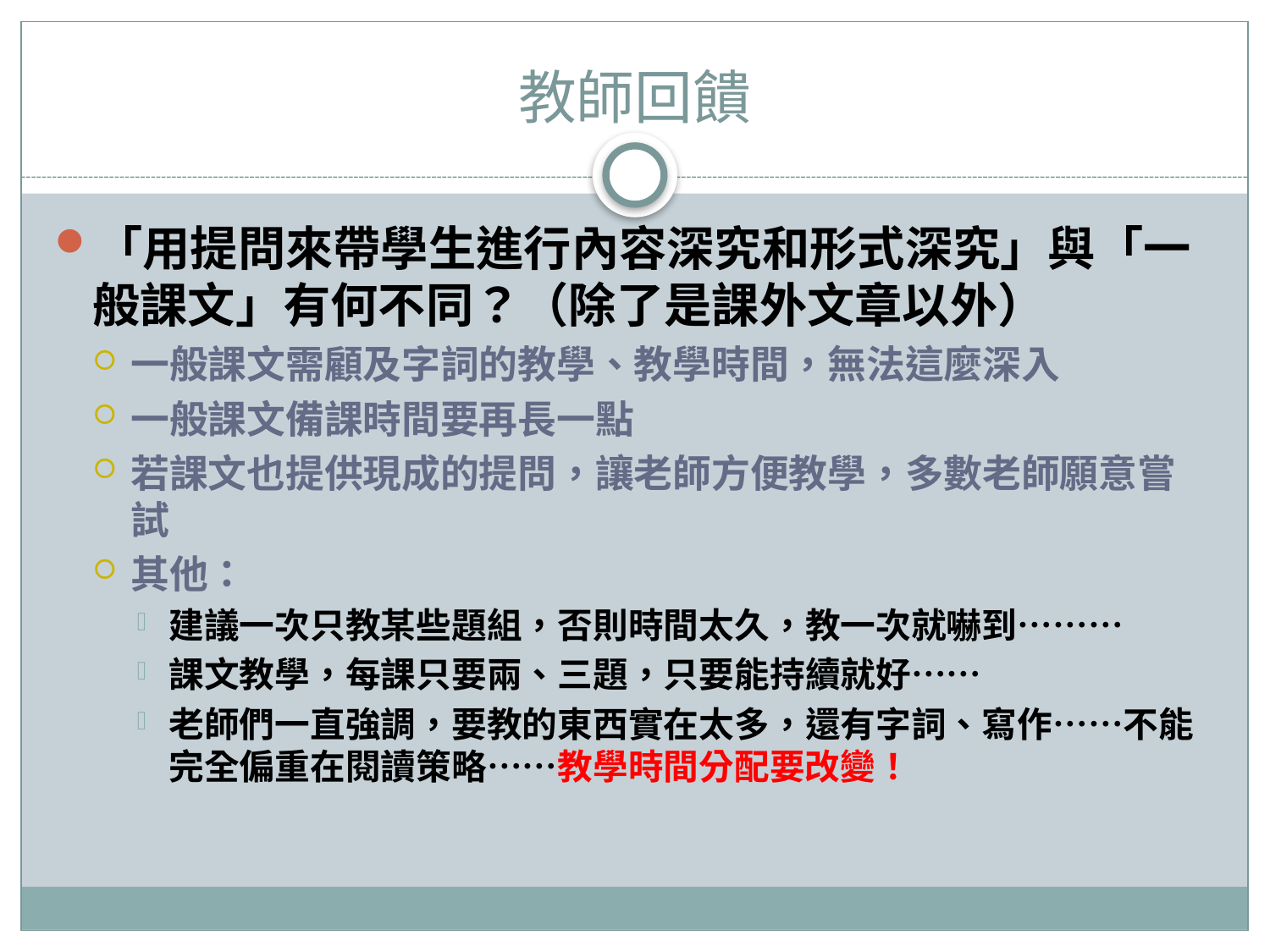

# 教師回饋
「用提問來帶學生進行內容深究和形式深究」與「一般課文」有何不同？（除了是課外文章以外）
一般課文需顧及字詞的教學、教學時間，無法這麼深入
一般課文備課時間要再長一點
若課文也提供現成的提問，讓老師方便教學，多數老師願意嘗試
其他：
建議一次只教某些題組，否則時間太久，教一次就嚇到………
課文教學，每課只要兩、三題，只要能持續就好……
老師們一直強調，要教的東西實在太多，還有字詞、寫作……不能完全偏重在閱讀策略……教學時間分配要改變！